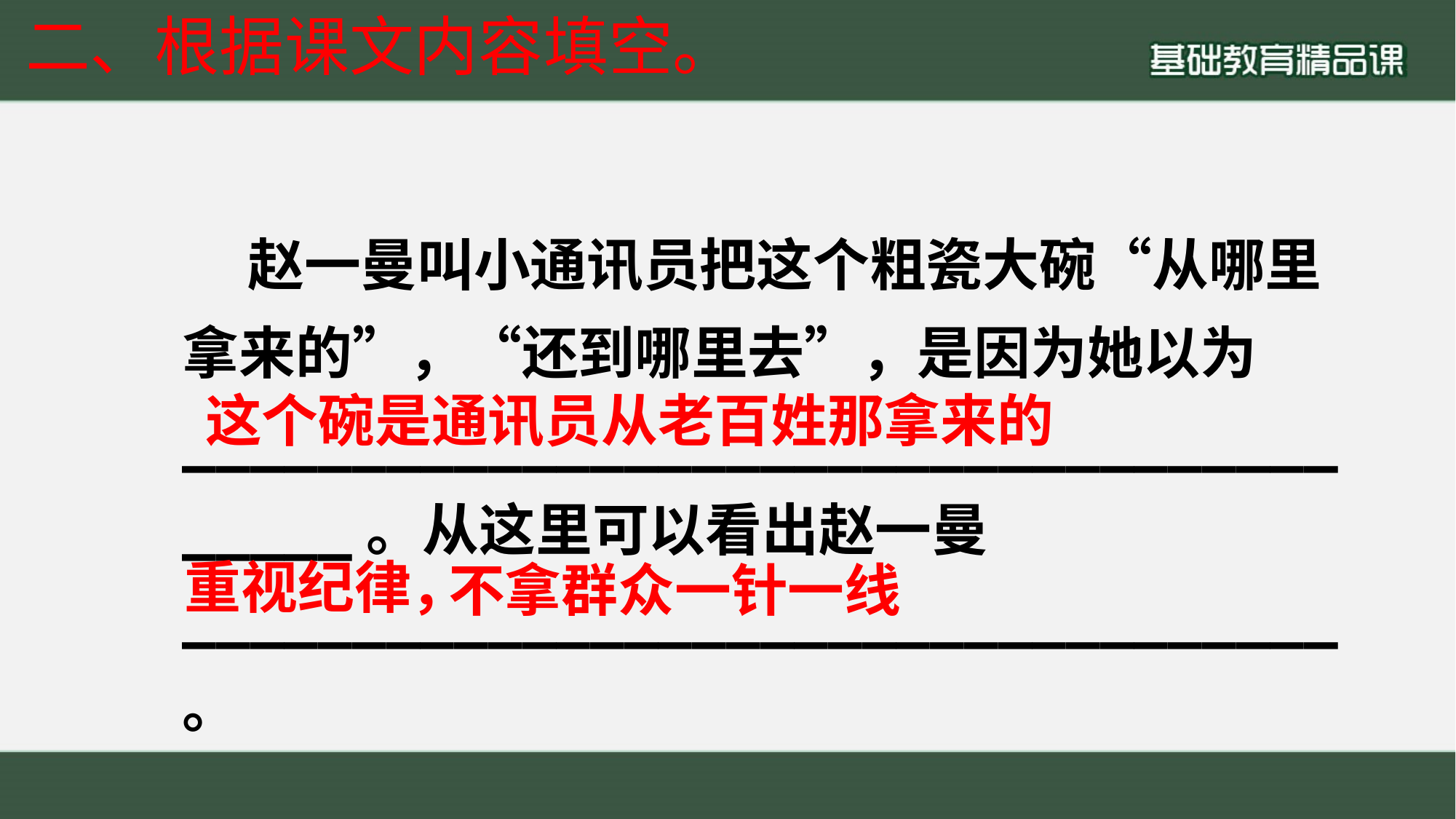

二、根据课文内容填空。
    赵一曼叫小通讯员把这个粗瓷大碗“从哪里拿来的”，“还到哪里去”，是因为她以为_______________________________________。从这里可以看出赵一曼__________________________________。
这个碗是通讯员从老百姓那拿来的
重视纪律，
不拿群众一针一线